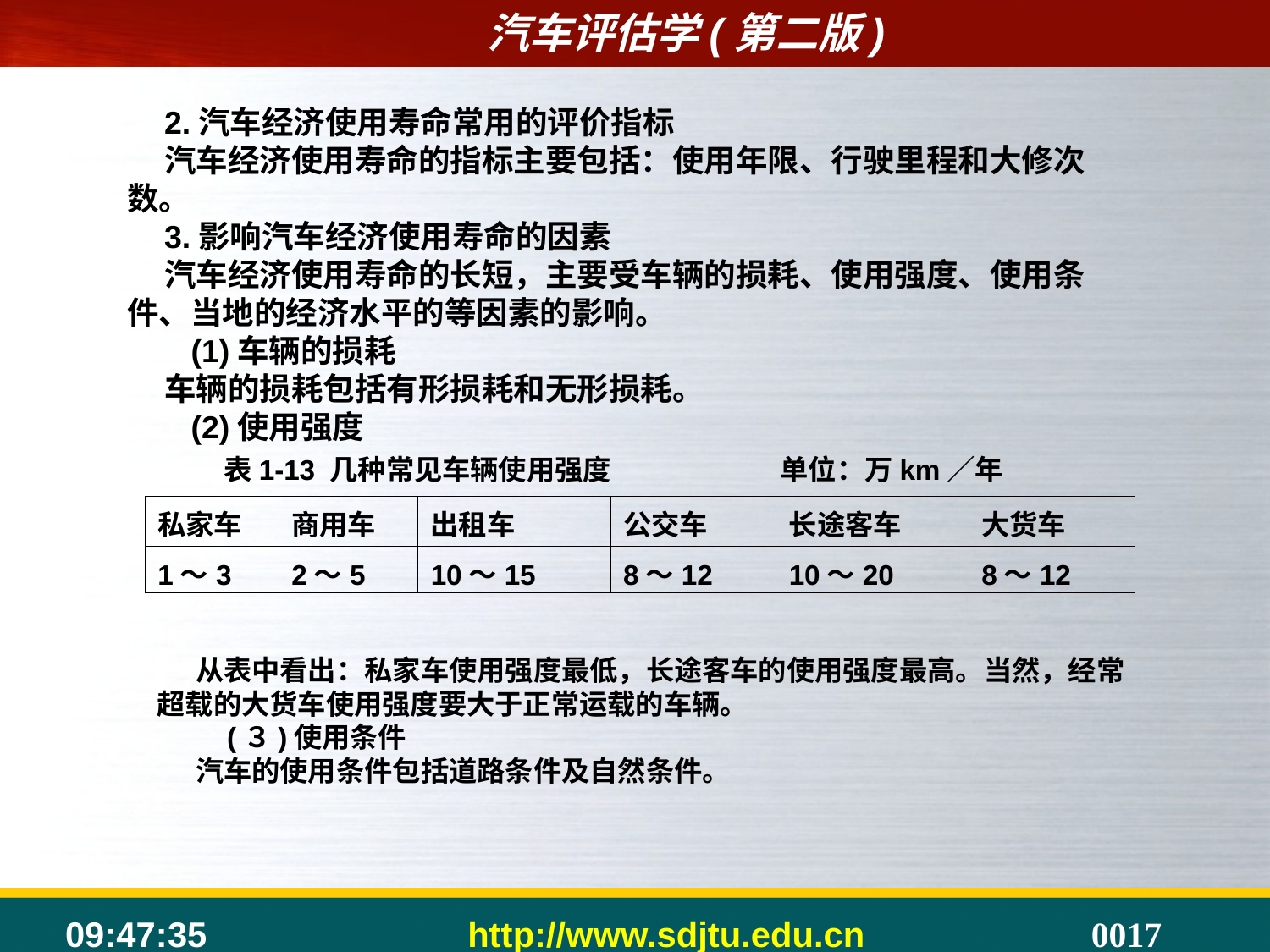

2.汽车经济使用寿命常用的评价指标
汽车经济使用寿命的指标主要包括：使用年限、行驶里程和大修次数。
3.影响汽车经济使用寿命的因素
汽车经济使用寿命的长短，主要受车辆的损耗、使用强度、使用条件、当地的经济水平的等因素的影响。
   (1)车辆的损耗
车辆的损耗包括有形损耗和无形损耗。
   (2)使用强度
　表1-13 几种常见车辆使用强度　　　　　　单位：万km／年
| 私家车 | 商用车 | 出租车 | 公交车 | 长途客车 | 大货车 |
| --- | --- | --- | --- | --- | --- |
| 1～3 | 2～5 | 10～15 | 8～12 | 10～20 | 8～12 |
从表中看出：私家车使用强度最低，长途客车的使用强度最高。当然，经常超载的大货车使用强度要大于正常运载的车辆。
    (３)使用条件
汽车的使用条件包括道路条件及自然条件。